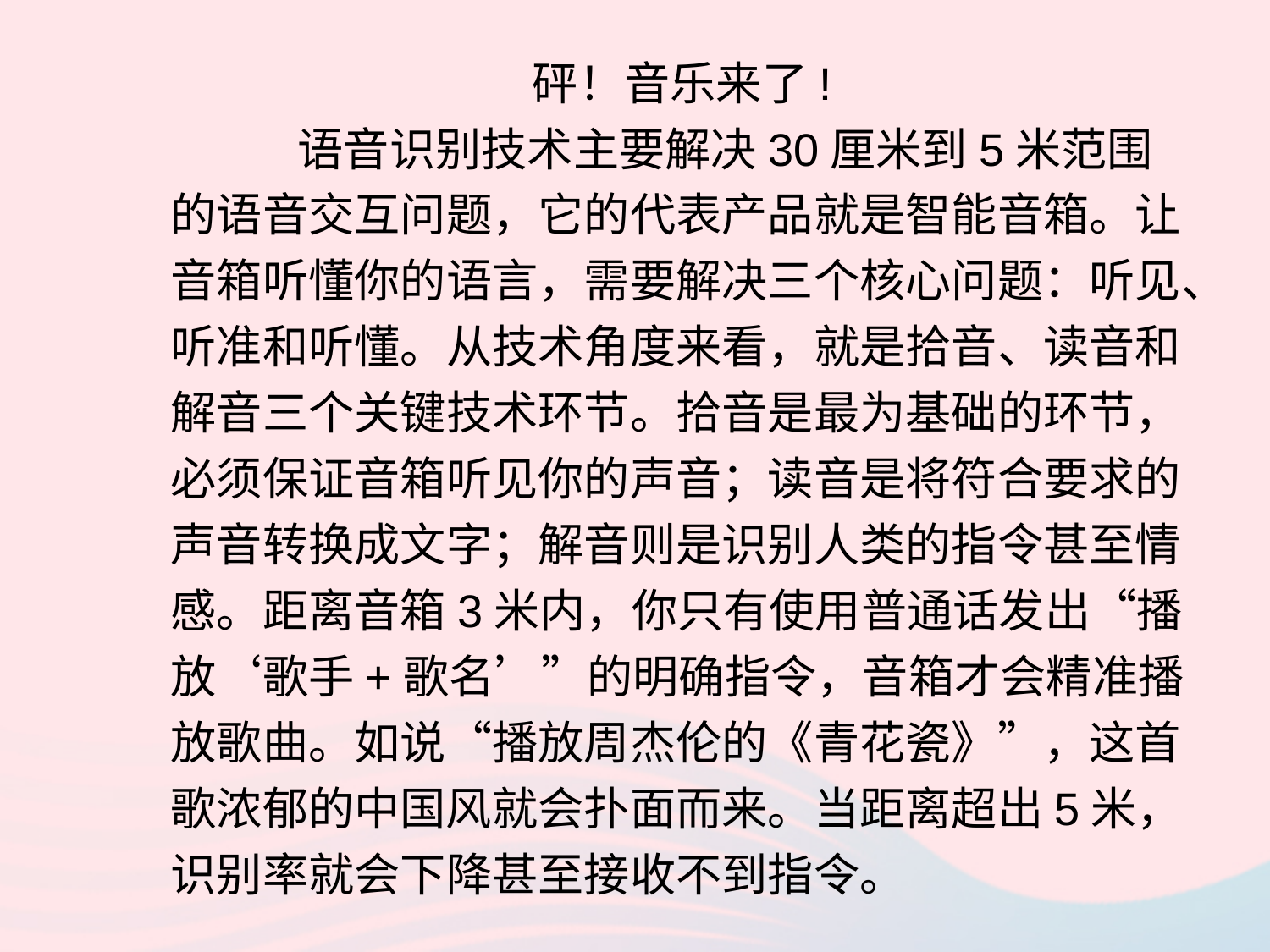

砰！音乐来了!
	语音识别技术主要解决30厘米到5米范围的语音交互问题，它的代表产品就是智能音箱。让音箱听懂你的语言，需要解决三个核心问题：听见、听准和听懂。从技术角度来看，就是拾音、读音和解音三个关键技术环节。拾音是最为基础的环节，必须保证音箱听见你的声音；读音是将符合要求的声音转换成文字；解音则是识别人类的指令甚至情感。距离音箱3米内，你只有使用普通话发出“播放‘歌手+歌名’”的明确指令，音箱才会精准播放歌曲。如说“播放周杰伦的《青花瓷》”，这首歌浓郁的中国风就会扑面而来。当距离超出5米，识别率就会下降甚至接收不到指令。